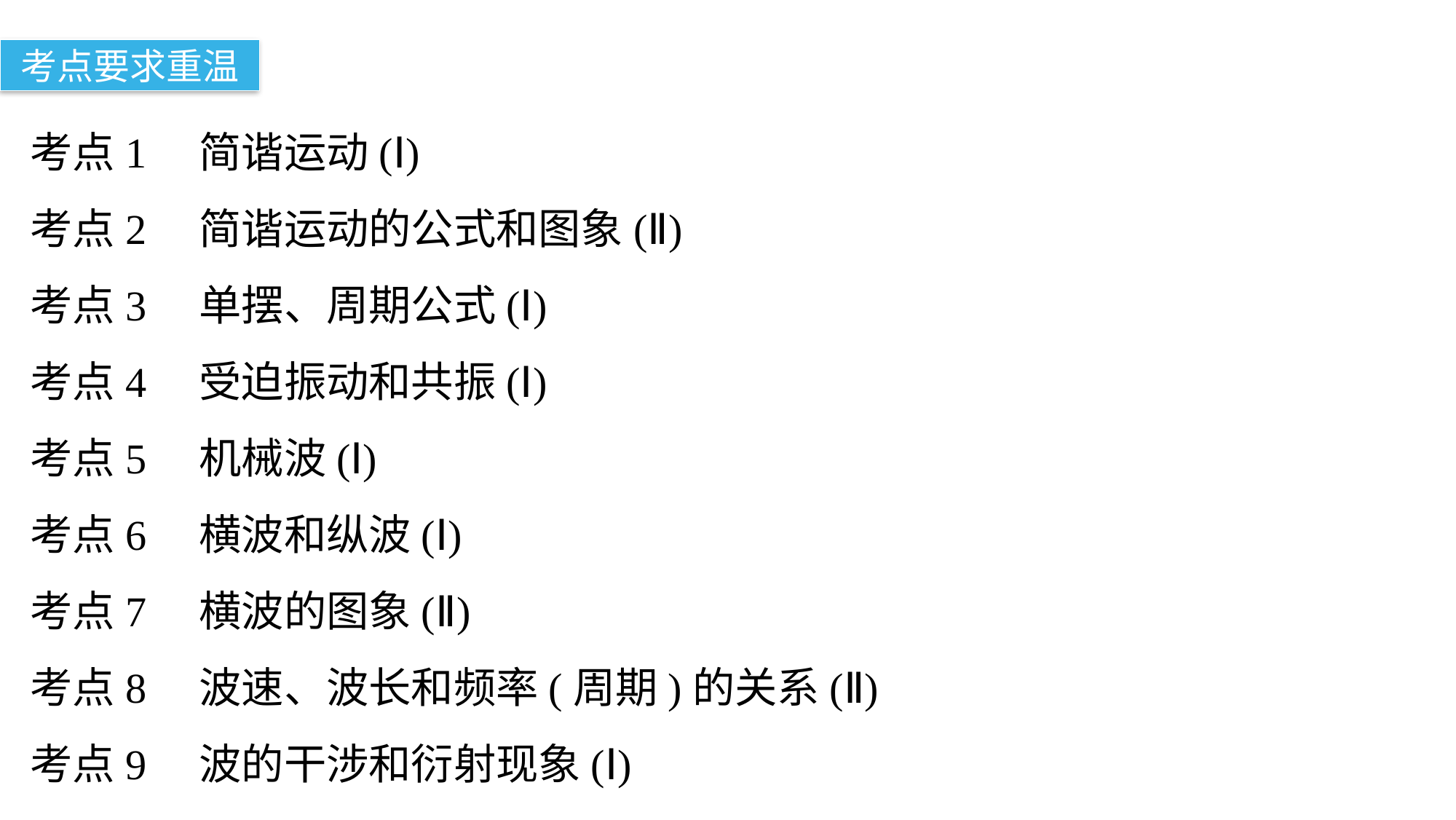

考点要求重温
考点1　简谐运动(Ⅰ)
考点2　简谐运动的公式和图象(Ⅱ)
考点3　单摆、周期公式(Ⅰ)
考点4　受迫振动和共振(Ⅰ)
考点5　机械波(Ⅰ)
考点6　横波和纵波(Ⅰ)
考点7　横波的图象(Ⅱ)
考点8　波速、波长和频率(周期)的关系(Ⅱ)
考点9　波的干涉和衍射现象(Ⅰ)